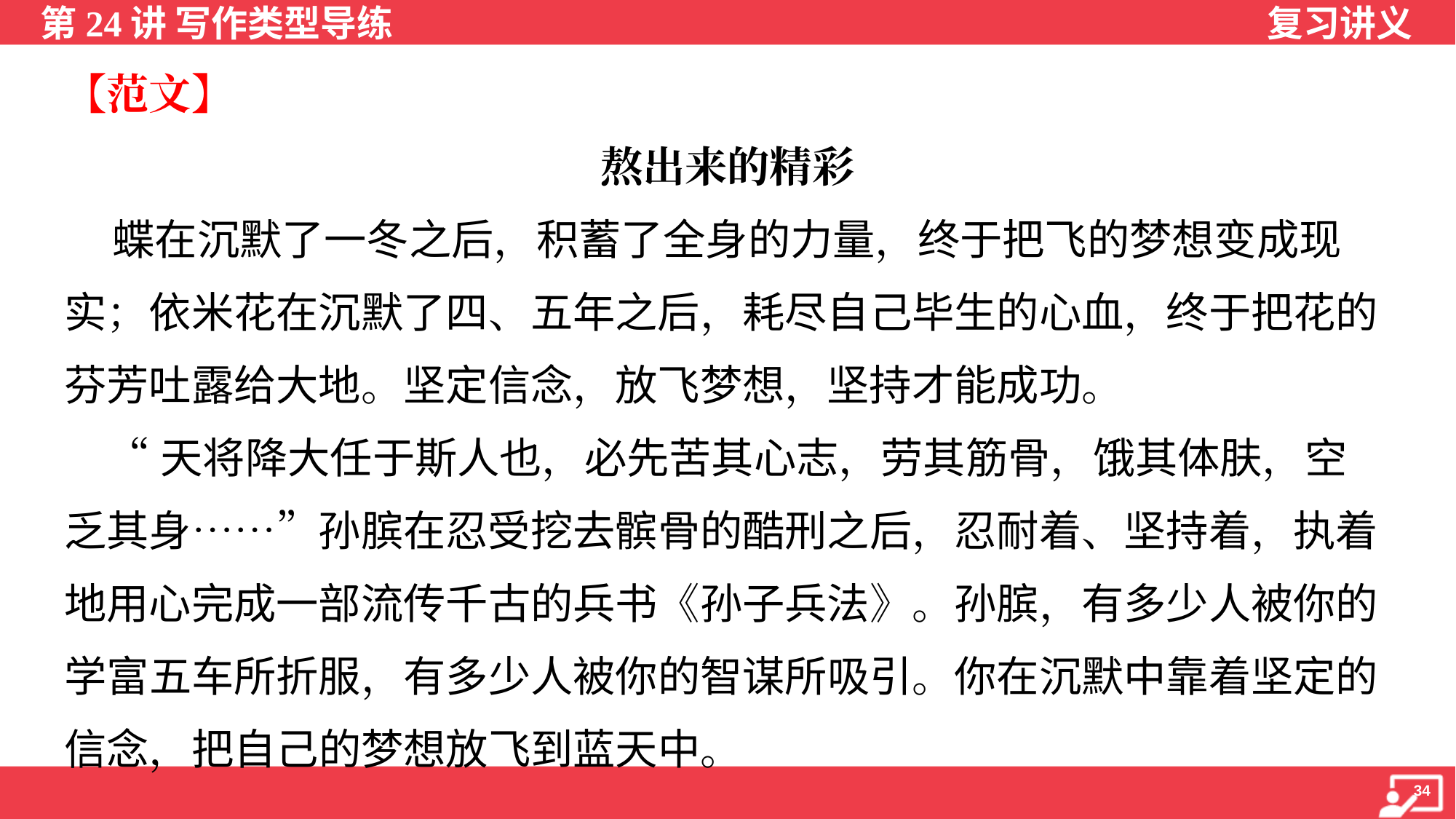

【范文】
熬出来的精彩
    蝶在沉默了一冬之后，积蓄了全身的力量，终于把飞的梦想变成现
实；依米花在沉默了四、五年之后，耗尽自己毕生的心血，终于把花的
芬芳吐露给大地。坚定信念，放飞梦想，坚持才能成功。
    “天将降大任于斯人也，必先苦其心志，劳其筋骨，饿其体肤，空
乏其身……”孙膑在忍受挖去髌骨的酷刑之后，忍耐着、坚持着，执着
地用心完成一部流传千古的兵书《孙子兵法》。孙膑，有多少人被你的
学富五车所折服，有多少人被你的智谋所吸引。你在沉默中靠着坚定的
信念，把自己的梦想放飞到蓝天中。